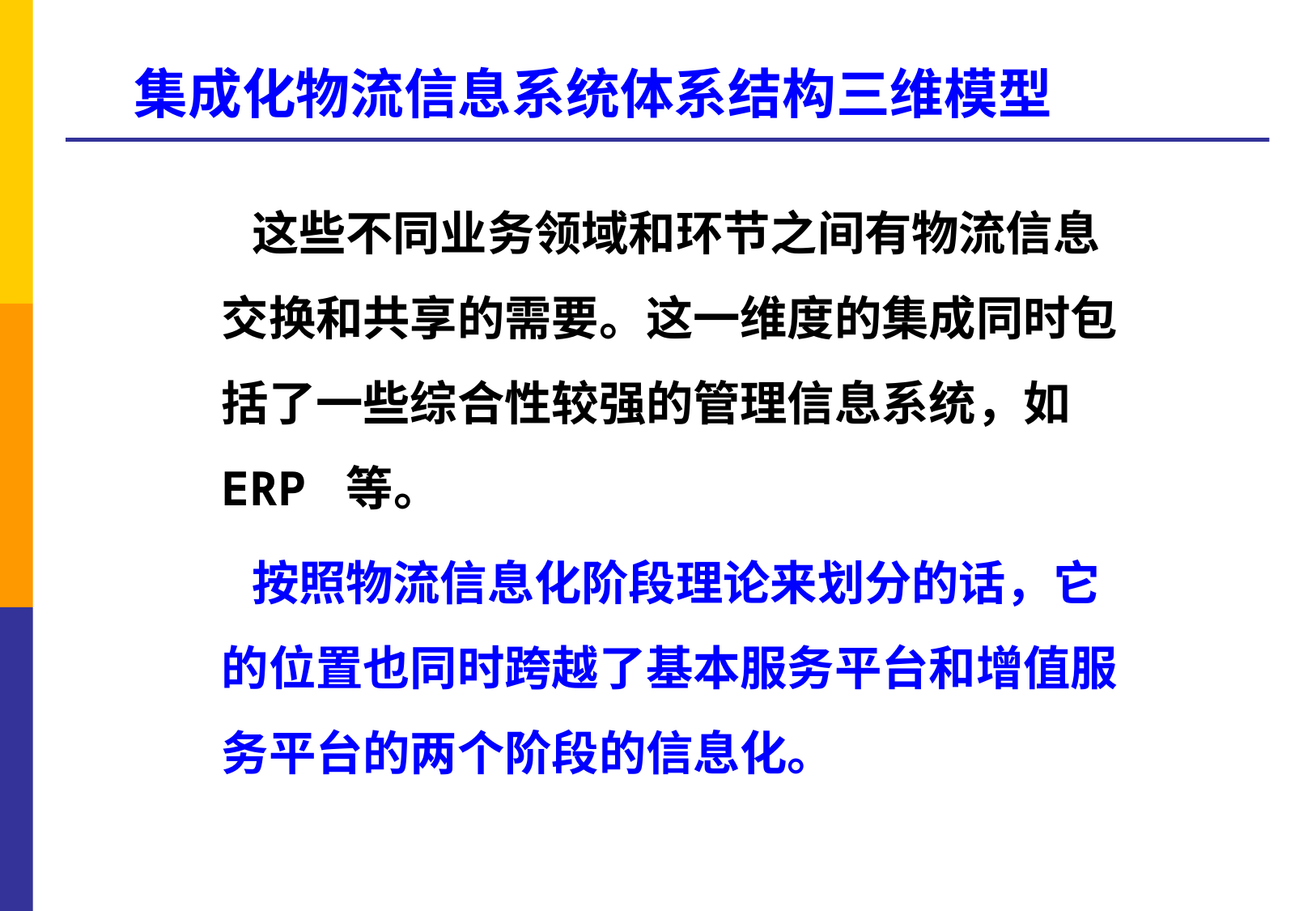

集成化物流信息系统体系结构三维模型
      这些不同业务领域和环节之间有物流信息交换和共享的需要。这一维度的集成同时包括了一些综合性较强的管理信息系统，如ERP 等。
      按照物流信息化阶段理论来划分的话，它的位置也同时跨越了基本服务平台和增值服务平台的两个阶段的信息化。